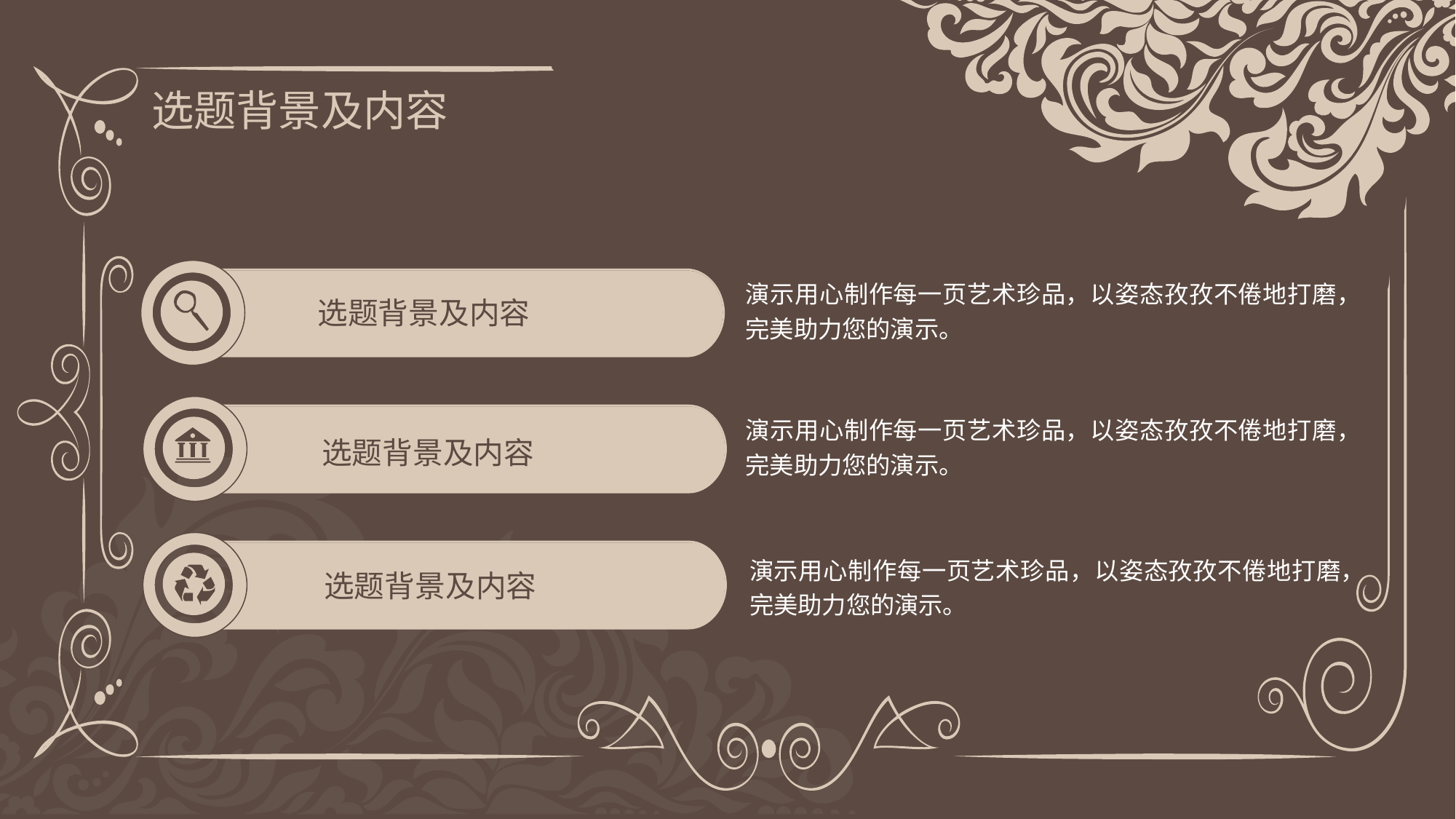

选题背景及内容

选题背景及内容
演示用心制作每一页艺术珍品，以姿态孜孜不倦地打磨，完美助力您的演示。

选题背景及内容
演示用心制作每一页艺术珍品，以姿态孜孜不倦地打磨，完美助力您的演示。

选题背景及内容
演示用心制作每一页艺术珍品，以姿态孜孜不倦地打磨，完美助力您的演示。